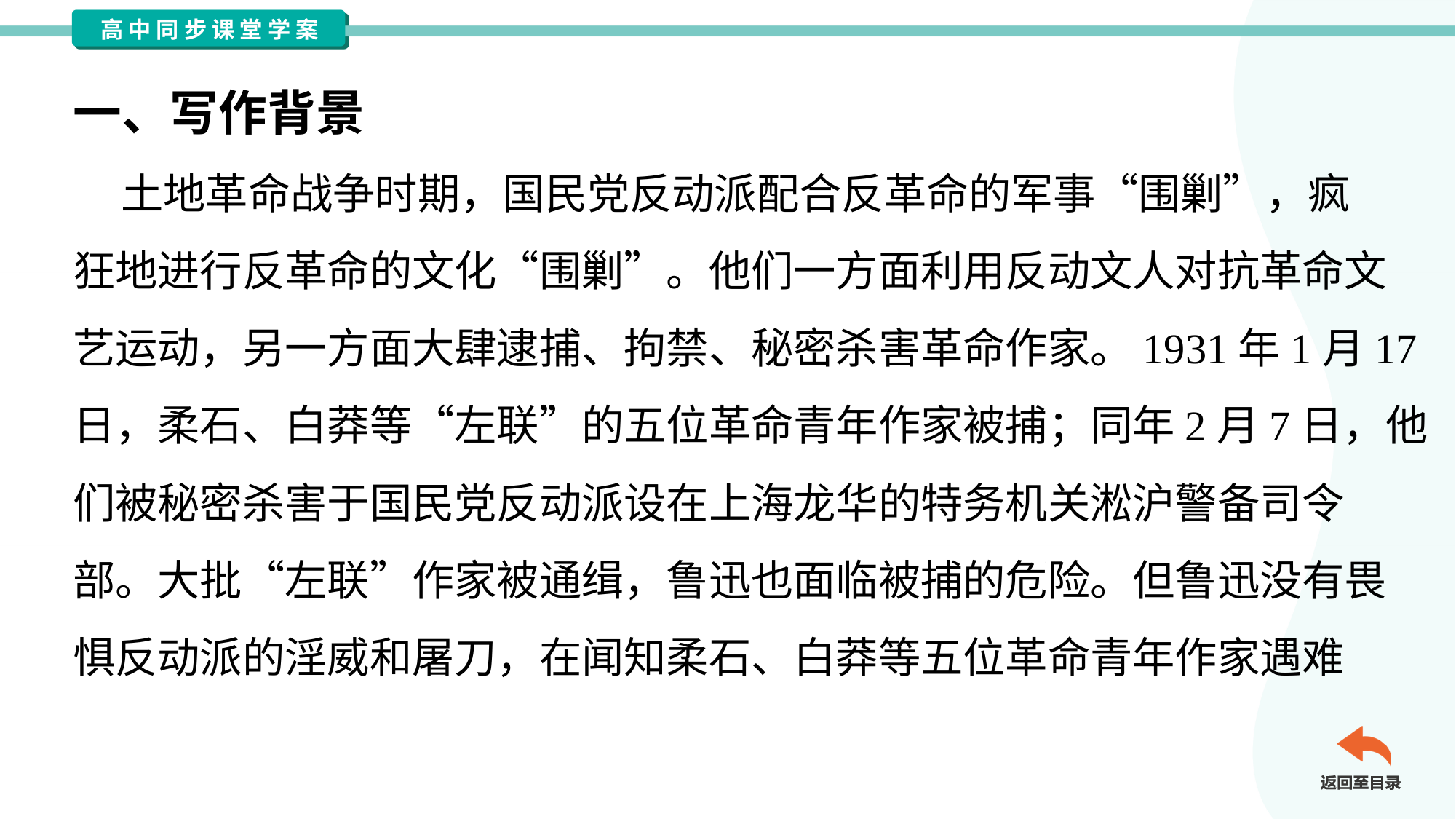

一、写作背景
    土地革命战争时期，国民党反动派配合反革命的军事“围剿”，疯
狂地进行反革命的文化“围剿”。他们一方面利用反动文人对抗革命文
艺运动，另一方面大肆逮捕、拘禁、秘密杀害革命作家。1931年1月17
日，柔石、白莽等“左联”的五位革命青年作家被捕；同年2月7日，他
们被秘密杀害于国民党反动派设在上海龙华的特务机关淞沪警备司令
部。大批“左联”作家被通缉，鲁迅也面临被捕的危险。但鲁迅没有畏
惧反动派的淫威和屠刀，在闻知柔石、白莽等五位革命青年作家遇难